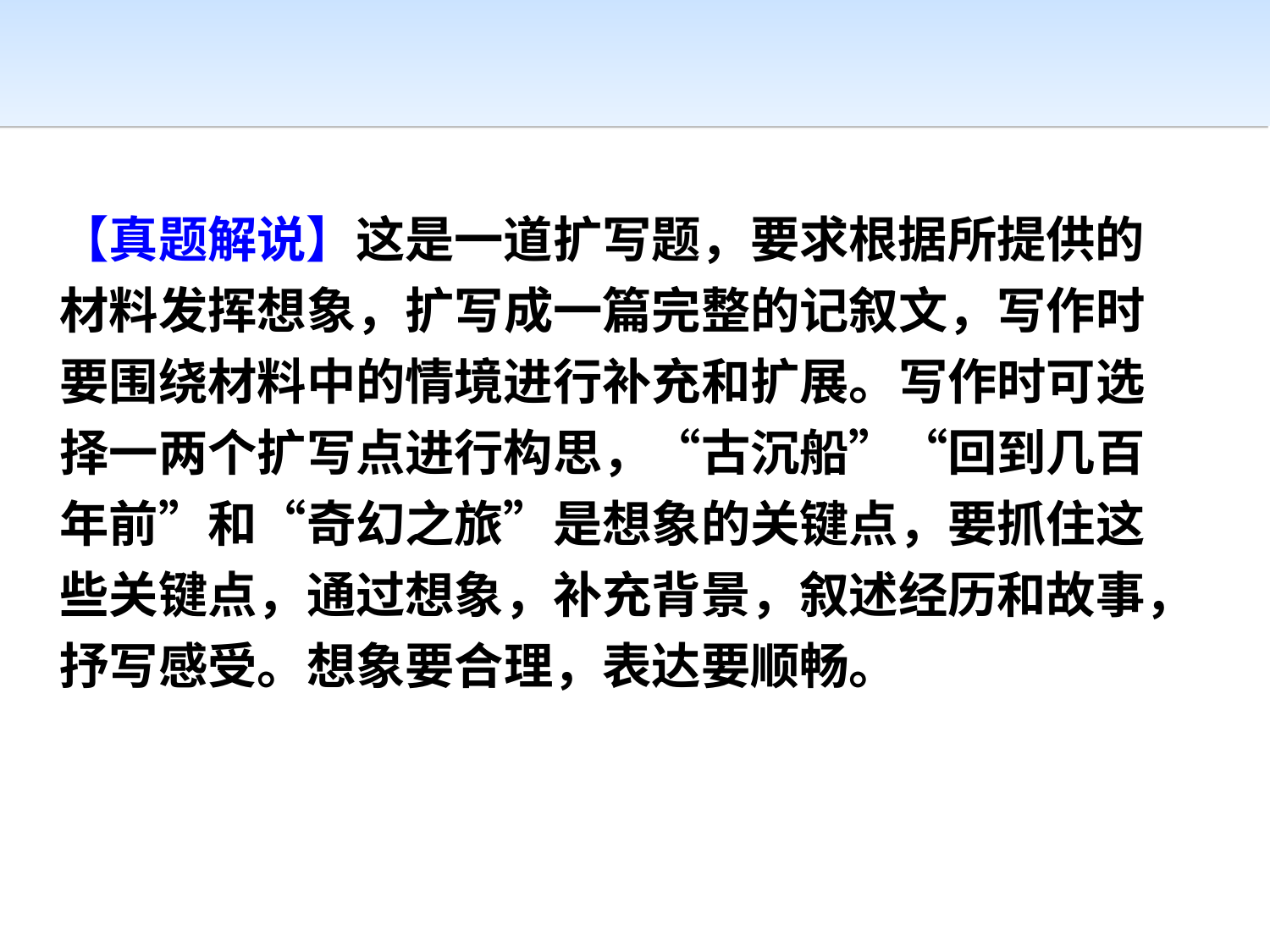

【真题解说】这是一道扩写题，要求根据所提供的材料发挥想象，扩写成一篇完整的记叙文，写作时要围绕材料中的情境进行补充和扩展。写作时可选择一两个扩写点进行构思，“古沉船”“回到几百年前”和“奇幻之旅”是想象的关键点，要抓住这些关键点，通过想象，补充背景，叙述经历和故事，抒写感受。想象要合理，表达要顺畅。